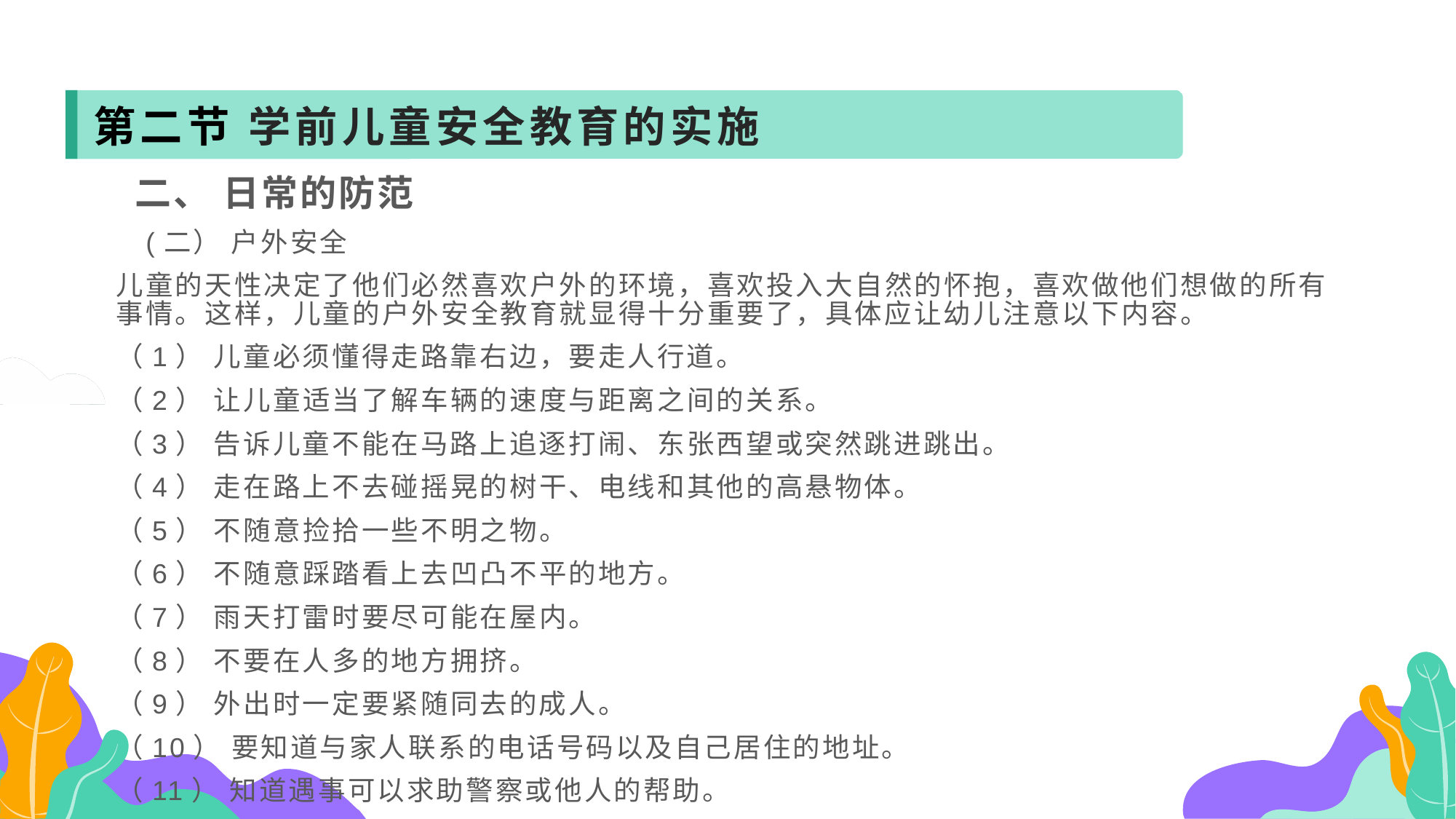

第二节 学前儿童安全教育的实施
 二、 日常的防范
   (二） 户外安全
儿童的天性决定了他们必然喜欢户外的环境，喜欢投入大自然的怀抱，喜欢做他们想做的所有事情。这样，儿童的户外安全教育就显得十分重要了，具体应让幼儿注意以下内容。
（1） 儿童必须懂得走路靠右边，要走人行道。
（2） 让儿童适当了解车辆的速度与距离之间的关系。
（3） 告诉儿童不能在马路上追逐打闹、东张西望或突然跳进跳出。
（4） 走在路上不去碰摇晃的树干、电线和其他的高悬物体。
（5） 不随意捡拾一些不明之物。
（6） 不随意踩踏看上去凹凸不平的地方。
（7） 雨天打雷时要尽可能在屋内。
（8） 不要在人多的地方拥挤。
（9） 外出时一定要紧随同去的成人。
（10） 要知道与家人联系的电话号码以及自己居住的地址。
（11） 知道遇事可以求助警察或他人的帮助。